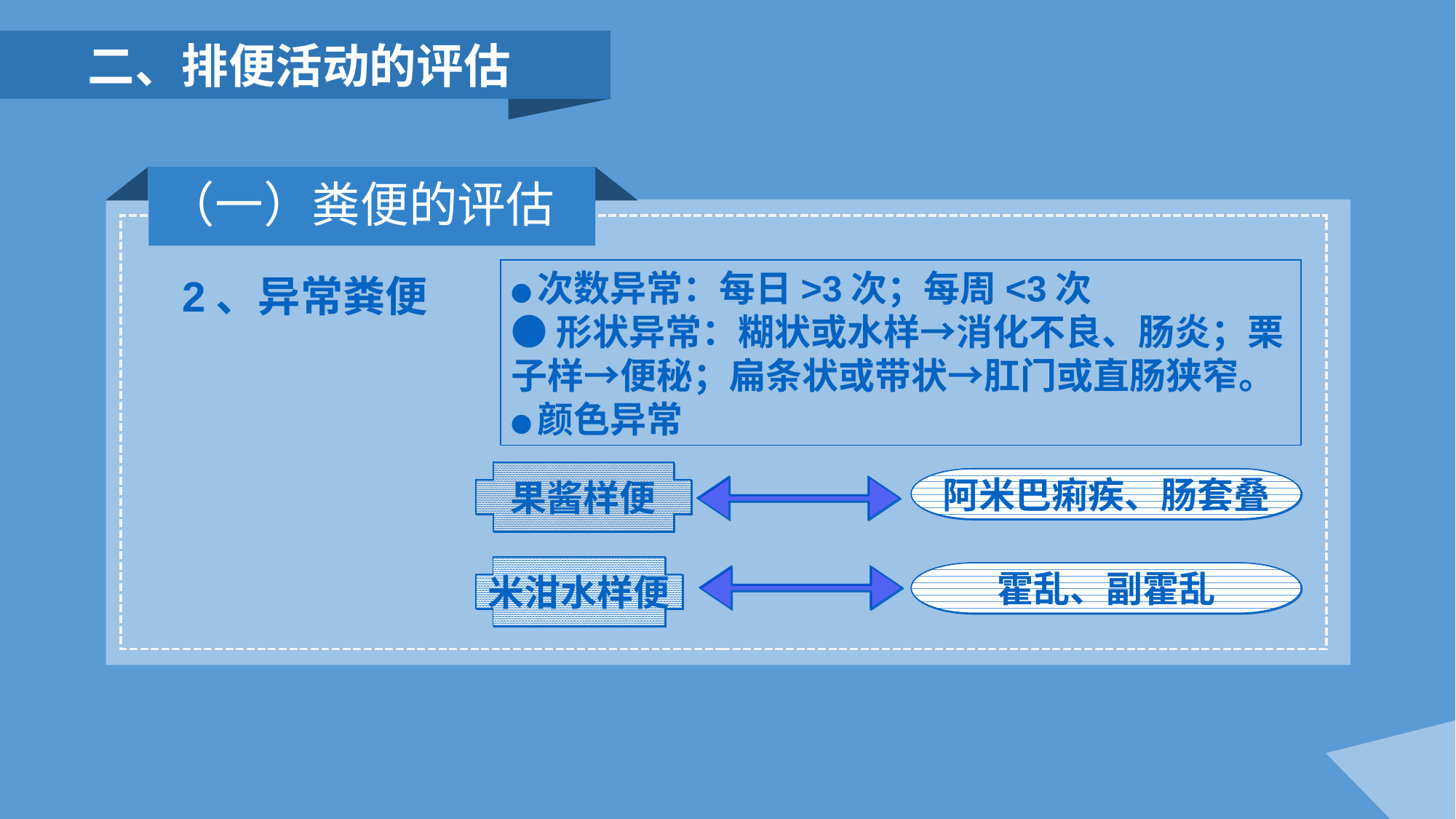

二、排便活动的评估

（一）粪便的评估

2、异常粪便

●次数异常：每日>3次；每周<3次
●形状异常：糊状或水样→消化不良、肠炎；栗子样→便秘；扁条状或带状→肛门或直肠狭窄。
●颜色异常

表面有鲜血
果酱样便
柏油样便
肛裂或痔疮
阿米巴痢疾、肠套叠
上消化道出血

陶土样便
米泔水样便
暗红色便
胆道完全阻塞
霍乱、副霍乱
下消化道出血